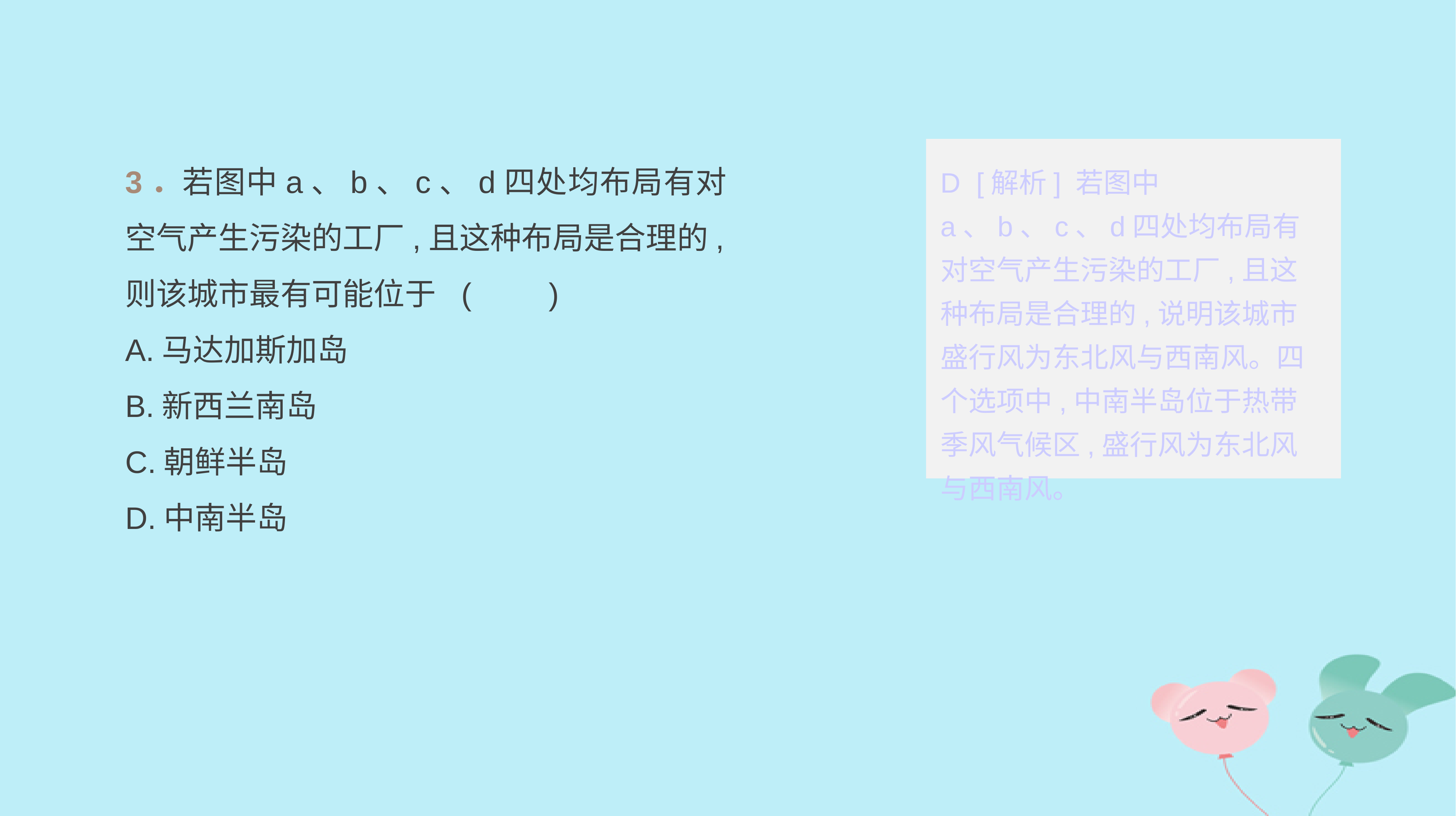

3．若图中a、b、c、d四处均布局有对空气产生污染的工厂,且这种布局是合理的,则该城市最有可能位于	(　　)
A.马达加斯加岛
B.新西兰南岛
C.朝鲜半岛
D.中南半岛
D  [解析] 若图中a、b、c、d四处均布局有对空气产生污染的工厂,且这种布局是合理的,说明该城市盛行风为东北风与西南风。四个选项中,中南半岛位于热带季风气候区,盛行风为东北风与西南风。